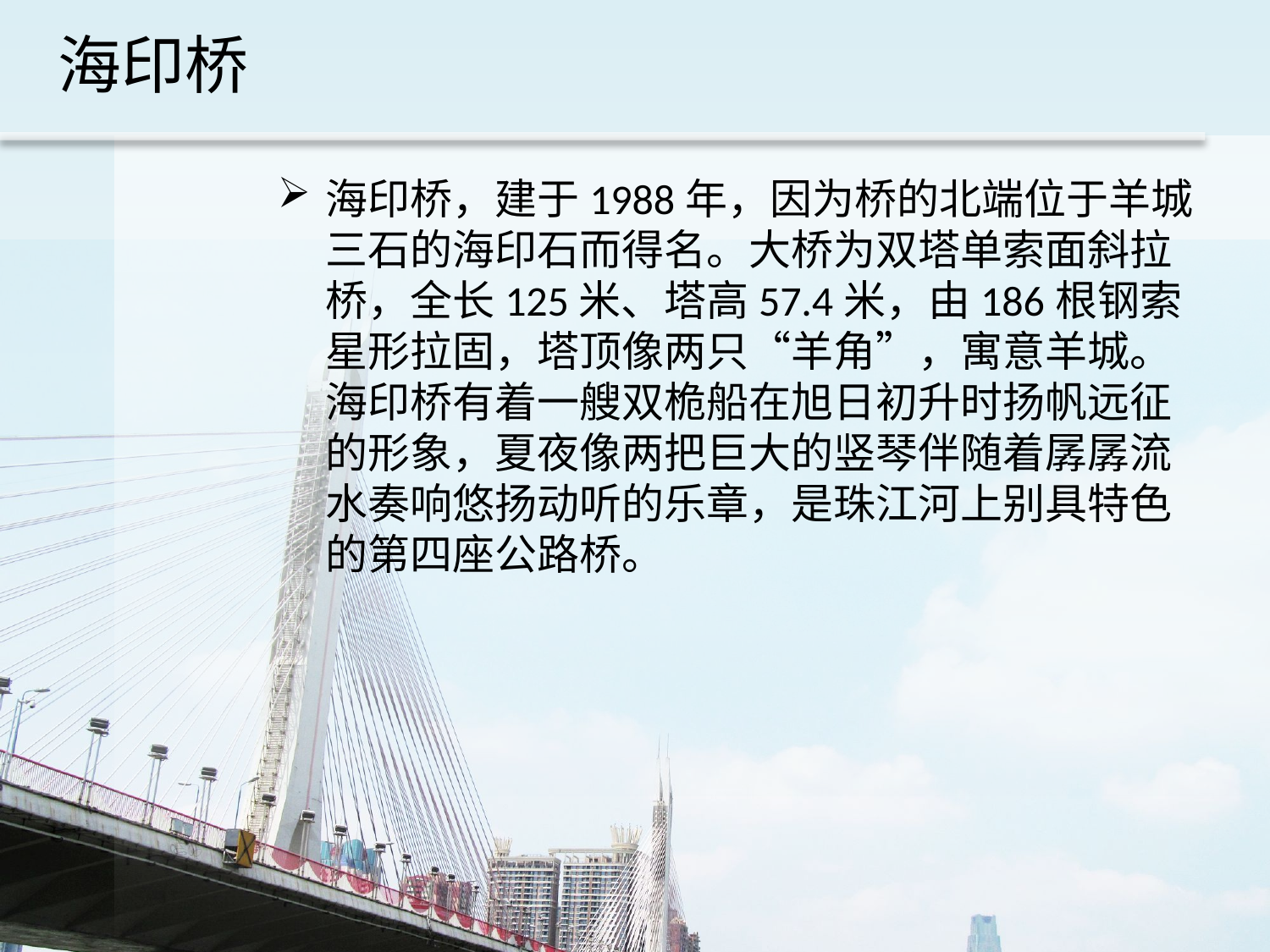

# 海印桥
海印桥，建于1988年，因为桥的北端位于羊城三石的海印石而得名。大桥为双塔单索面斜拉桥，全长125米、塔高57.4米，由186根钢索星形拉固，塔顶像两只“羊角”，寓意羊城。海印桥有着一艘双桅船在旭日初升时扬帆远征的形象，夏夜像两把巨大的竖琴伴随着孱孱流水奏响悠扬动听的乐章，是珠江河上别具特色的第四座公路桥。